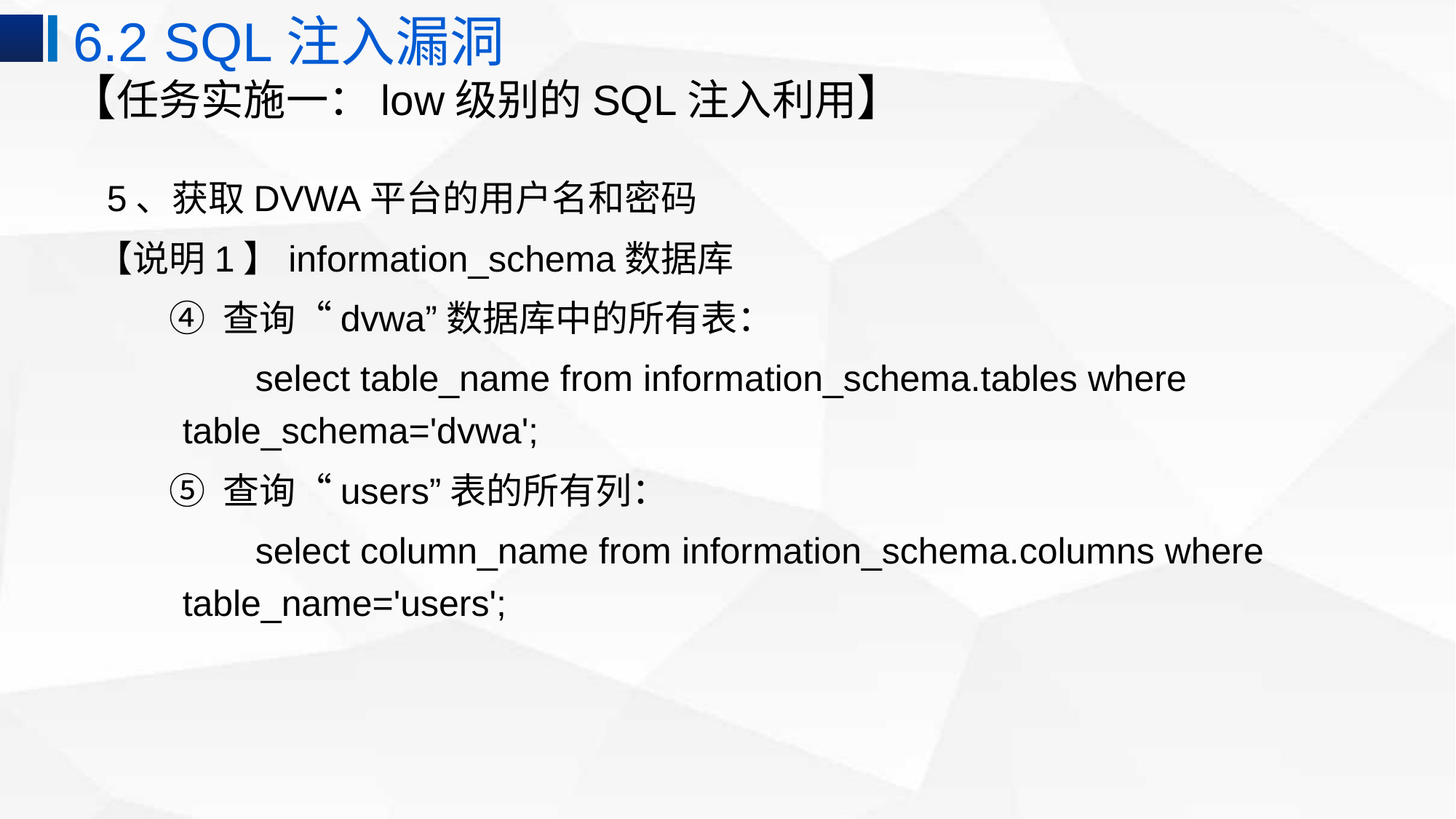

6.2 SQL注入漏洞

# 【任务实施一：low级别的SQL注入利用】
 5、获取DVWA平台的用户名和密码
【说明1】information_schema数据库
④ 查询“dvwa”数据库中的所有表：
select table_name from information_schema.tables where table_schema='dvwa';
⑤ 查询“users”表的所有列：
select column_name from information_schema.columns where table_name='users';